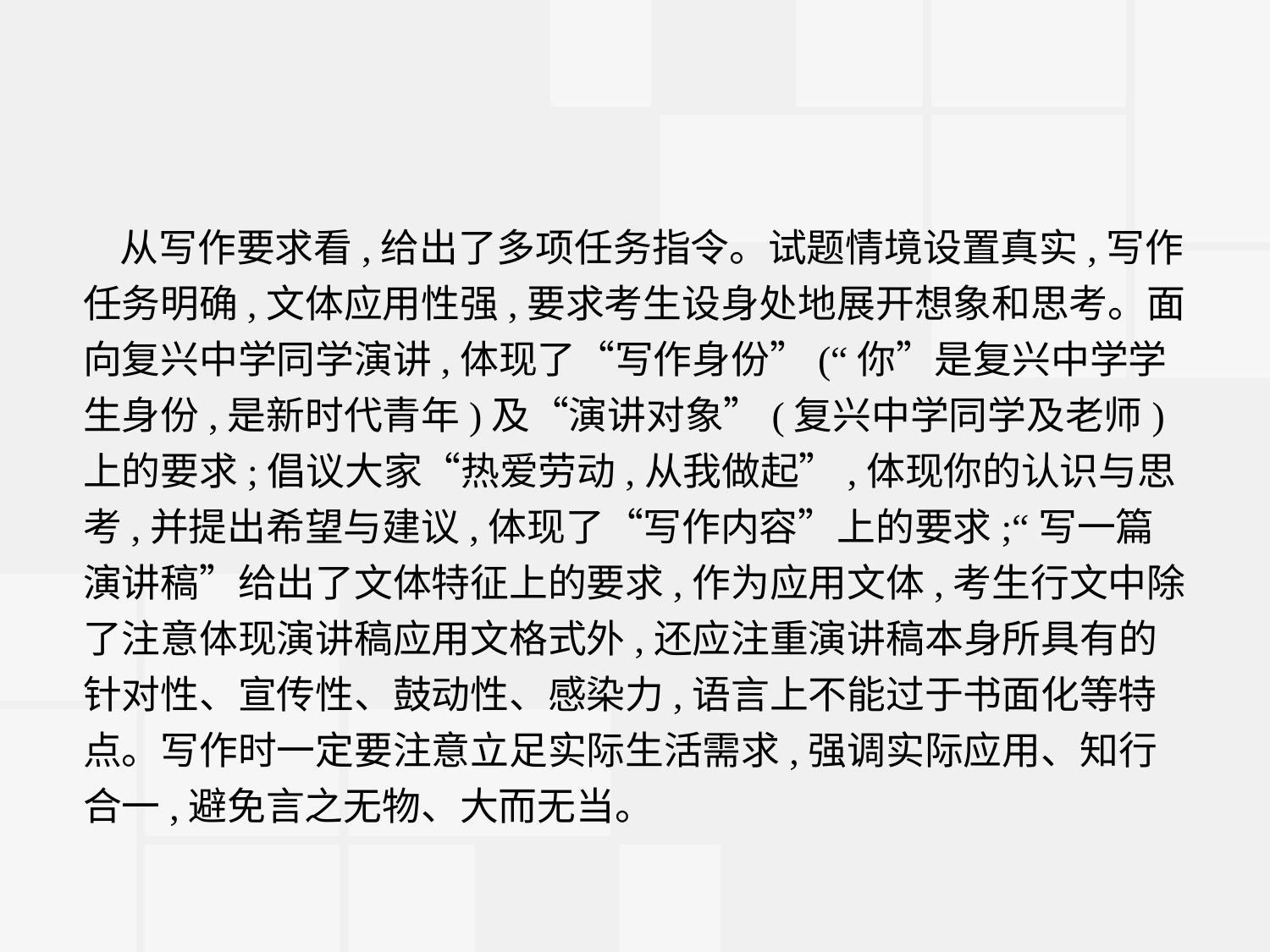

从写作要求看,给出了多项任务指令。试题情境设置真实,写作任务明确,文体应用性强,要求考生设身处地展开想象和思考。面向复兴中学同学演讲,体现了“写作身份”(“你”是复兴中学学生身份,是新时代青年)及“演讲对象”(复兴中学同学及老师)上的要求;倡议大家“热爱劳动,从我做起”,体现你的认识与思考,并提出希望与建议,体现了“写作内容”上的要求;“写一篇演讲稿”给出了文体特征上的要求,作为应用文体,考生行文中除了注意体现演讲稿应用文格式外,还应注重演讲稿本身所具有的针对性、宣传性、鼓动性、感染力,语言上不能过于书面化等特点。写作时一定要注意立足实际生活需求,强调实际应用、知行合一,避免言之无物、大而无当。